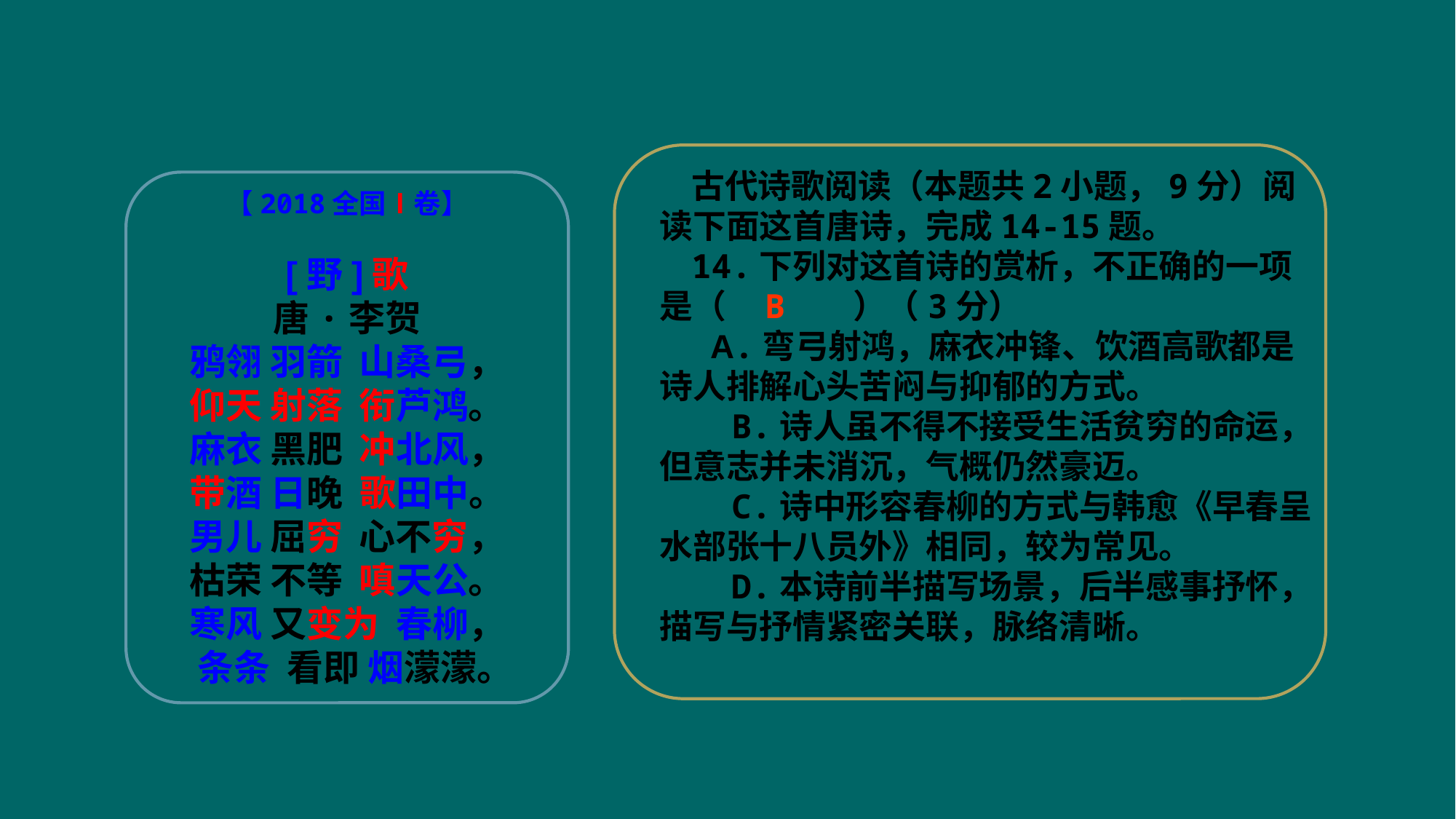

古代诗歌阅读（本题共2小题，9分）阅读下面这首唐诗，完成14-15题。
14.下列对这首诗的赏析，不正确的一项是（    B   ）（3分）
  A.弯弓射鸿，麻衣冲锋、饮酒高歌都是诗人排解心头苦闷与抑郁的方式。
  B.诗人虽不得不接受生活贫穷的命运，但意志并未消沉，气概仍然豪迈。
  C.诗中形容春柳的方式与韩愈《早春呈水部张十八员外》相同，较为常见。
  D.本诗前半描写场景，后半感事抒怀，描写与抒情紧密关联，脉络清晰。

【2018全国Ⅰ卷】

[野]歌
唐·李贺
鸦翎 羽箭  山桑弓，
仰天 射落  衔芦鸿。
麻衣 黑肥  冲北风，
带酒 日晚  歌田中。
男儿 屈穷  心不穷，
枯荣 不等  嗔天公。
寒风 又变为  春柳，
 条条  看即 烟濛濛。